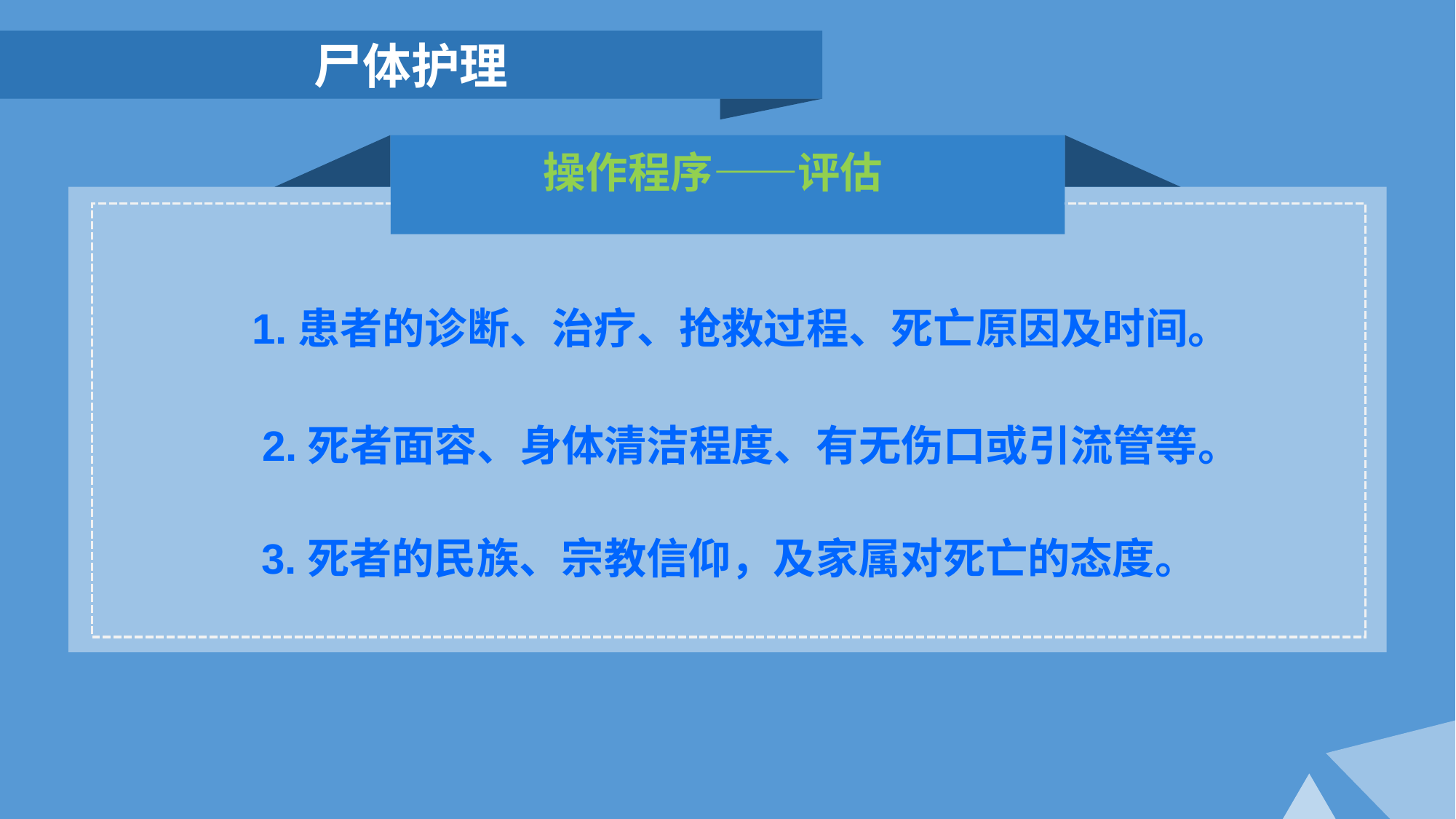

尸体护理

           操作程序——评估

 1.患者的诊断、治疗、抢救过程、死亡原因及时间。

 2.死者面容、身体清洁程度、有无伤口或引流管等。
 3.死者的民族、宗教信仰，及家属对死亡的态度。